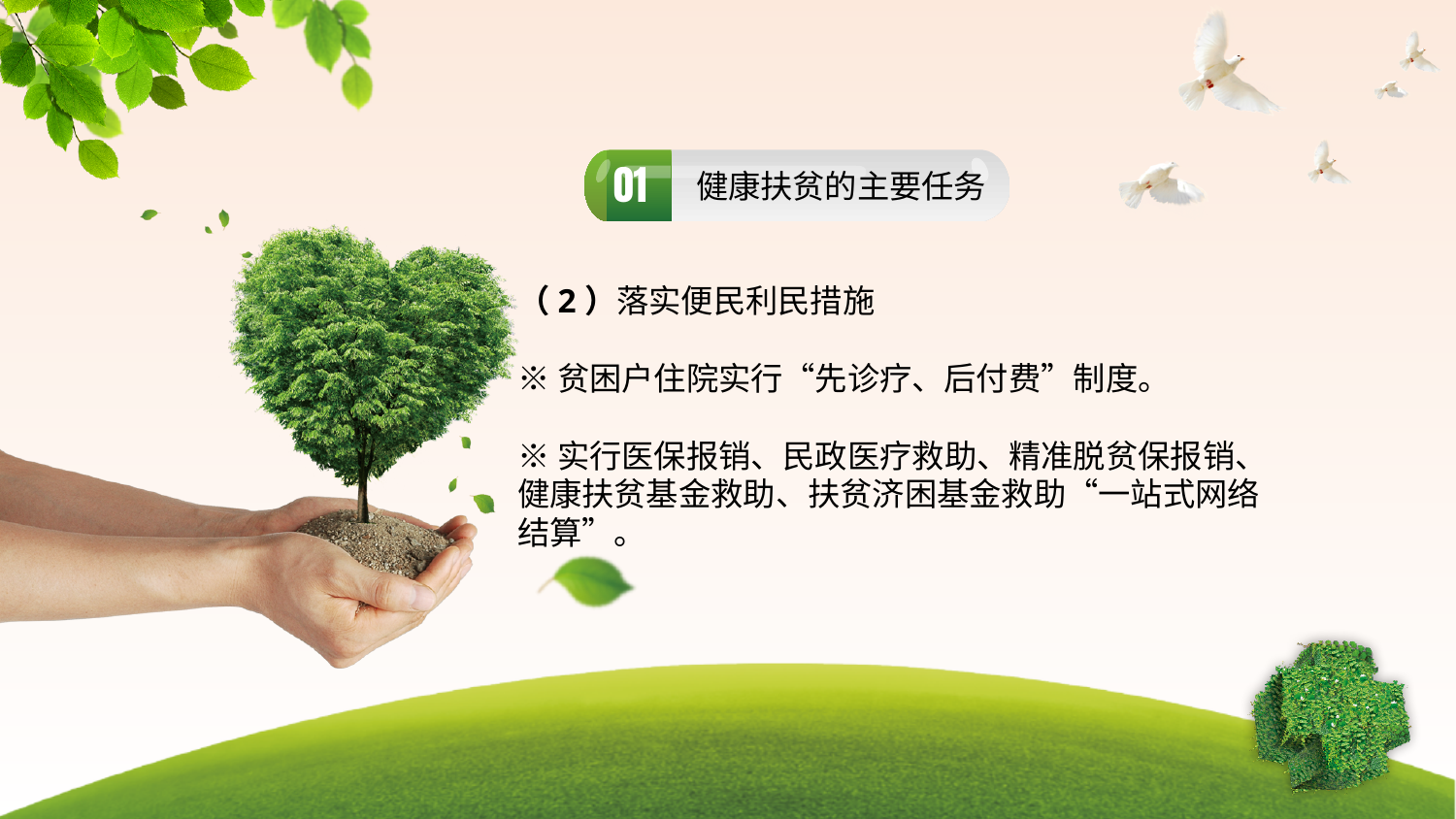

01
健康扶贫的主要任务
（2）落实便民利民措施

※贫困户住院实行“先诊疗、后付费”制度。

※实行医保报销、民政医疗救助、精准脱贫保报销、健康扶贫基金救助、扶贫济困基金救助“一站式网络结算”。